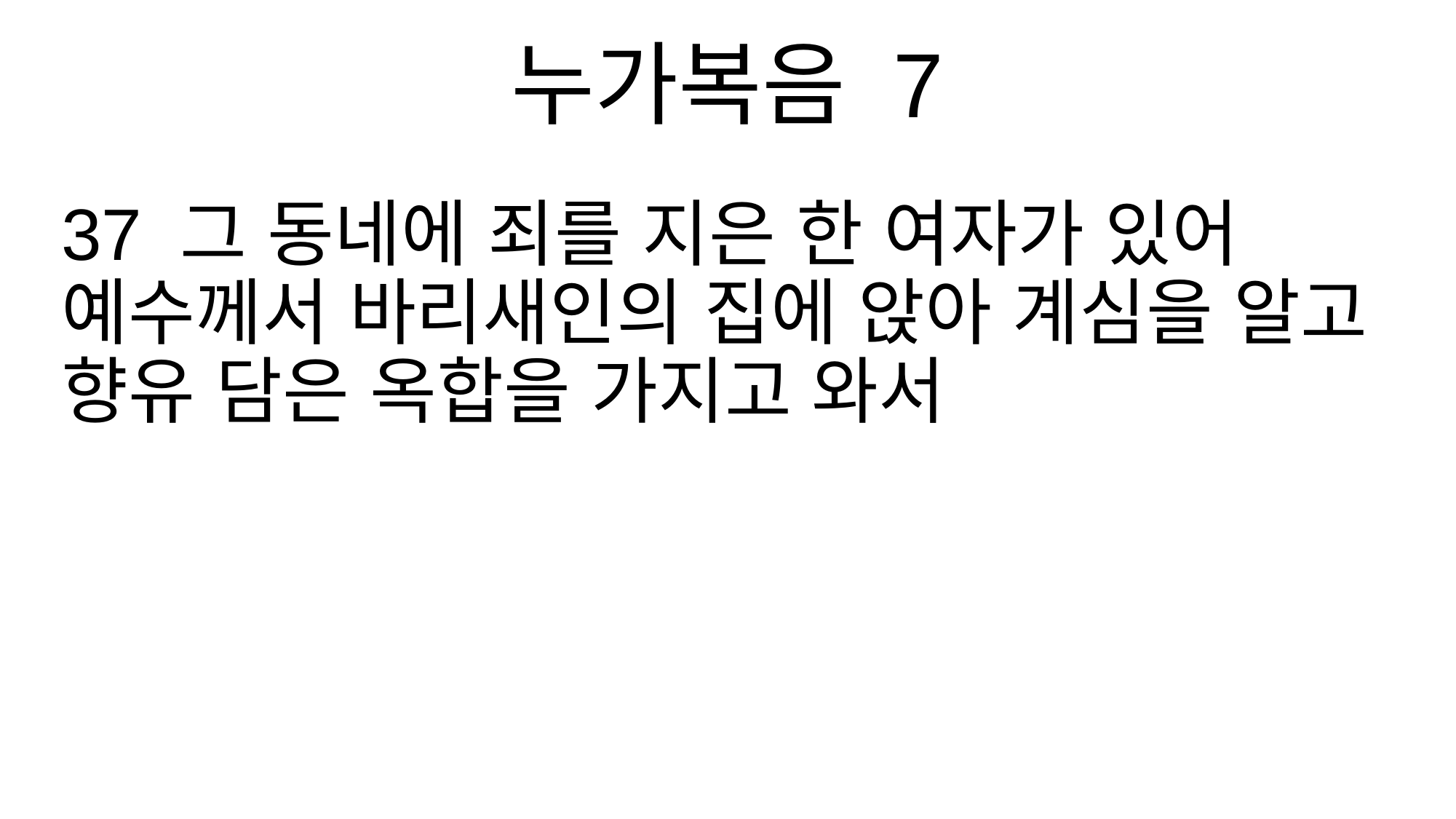

누가복음 7
37 그 동네에 죄를 지은 한 여자가 있어 예수께서 바리새인의 집에 앉아 계심을 알고 향유 담은 옥합을 가지고 와서